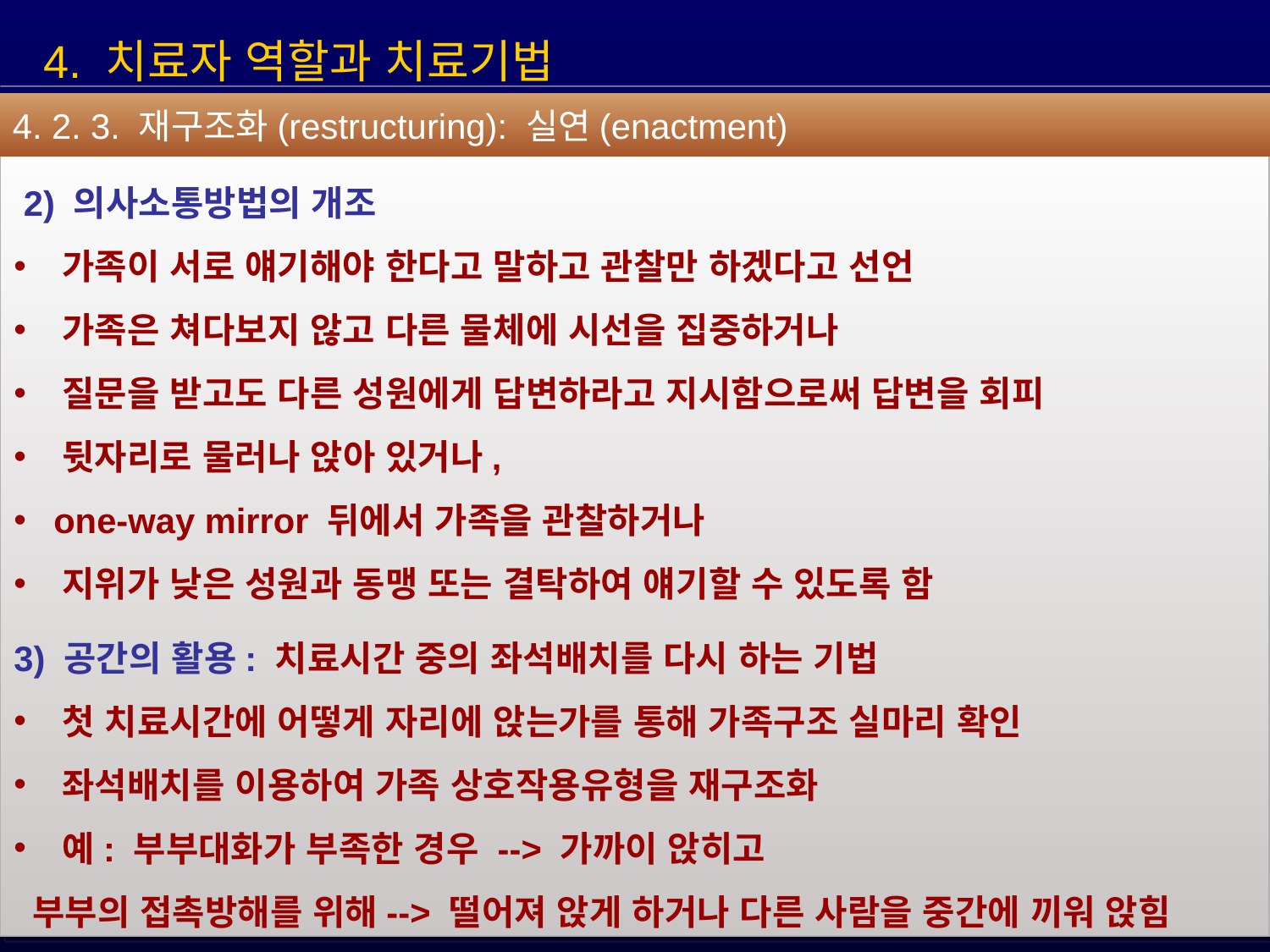

4. 치료자 역할과 치료기법

4. 2. 3. 재구조화(restructuring): 실연(enactment)
 2) 의사소통방법의 개조
 가족이 서로 얘기해야 한다고 말하고 관찰만 하겠다고 선언
 가족은 쳐다보지 않고 다른 물체에 시선을 집중하거나
 질문을 받고도 다른 성원에게 답변하라고 지시함으로써 답변을 회피
 뒷자리로 물러나 앉아 있거나,
 one-way mirror 뒤에서 가족을 관찰하거나
 지위가 낮은 성원과 동맹 또는 결탁하여 얘기할 수 있도록 함
3) 공간의 활용: 치료시간 중의 좌석배치를 다시 하는 기법
 첫 치료시간에 어떻게 자리에 앉는가를 통해 가족구조 실마리 확인
 좌석배치를 이용하여 가족 상호작용유형을 재구조화
 예: 부부대화가 부족한 경우 --> 가까이 앉히고
 부부의 접촉방해를 위해--> 떨어져 앉게 하거나 다른 사람을 중간에 끼워 앉힘